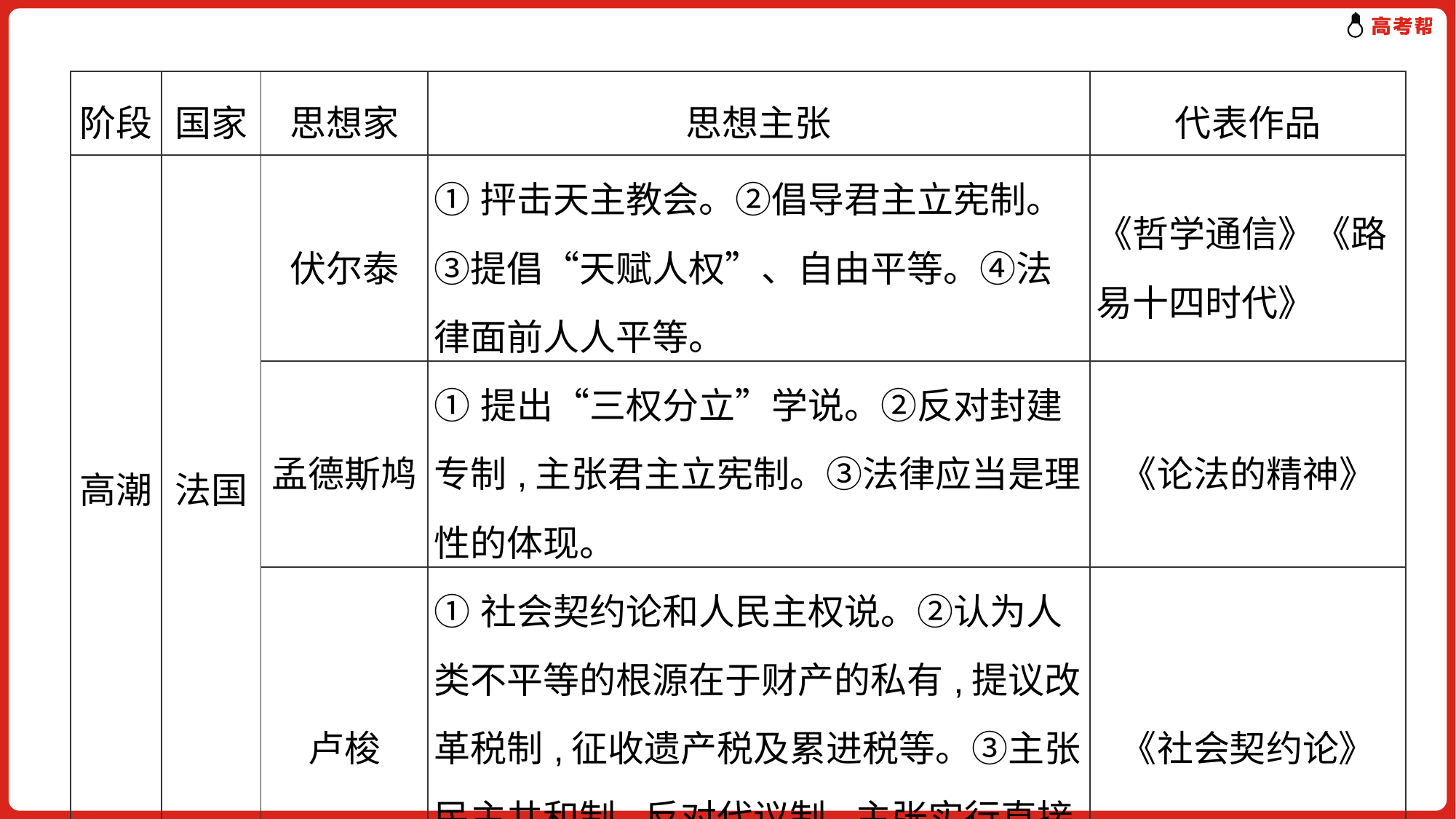

| 阶段 | 国家 | 思想家 | 思想主张 | 代表作品 |
| --- | --- | --- | --- | --- |
| 高潮 | 法国 | 伏尔泰 | ①抨击天主教会。②倡导君主立宪制。③提倡“天赋人权”、自由平等。④法律面前人人平等。 | 《哲学通信》《路易十四时代》 |
|  |  | 孟德斯鸠 | ①提出“三权分立”学说。②反对封建专制,主张君主立宪制。③法律应当是理性的体现。 | 《论法的精神》 |
|  |  | 卢梭 | ①社会契约论和人民主权说。②认为人类不平等的根源在于财产的私有,提议改革税制,征收遗产税及累进税等。③主张民主共和制,反对代议制,主张实行直接民主。 | 《社会契约论》 |